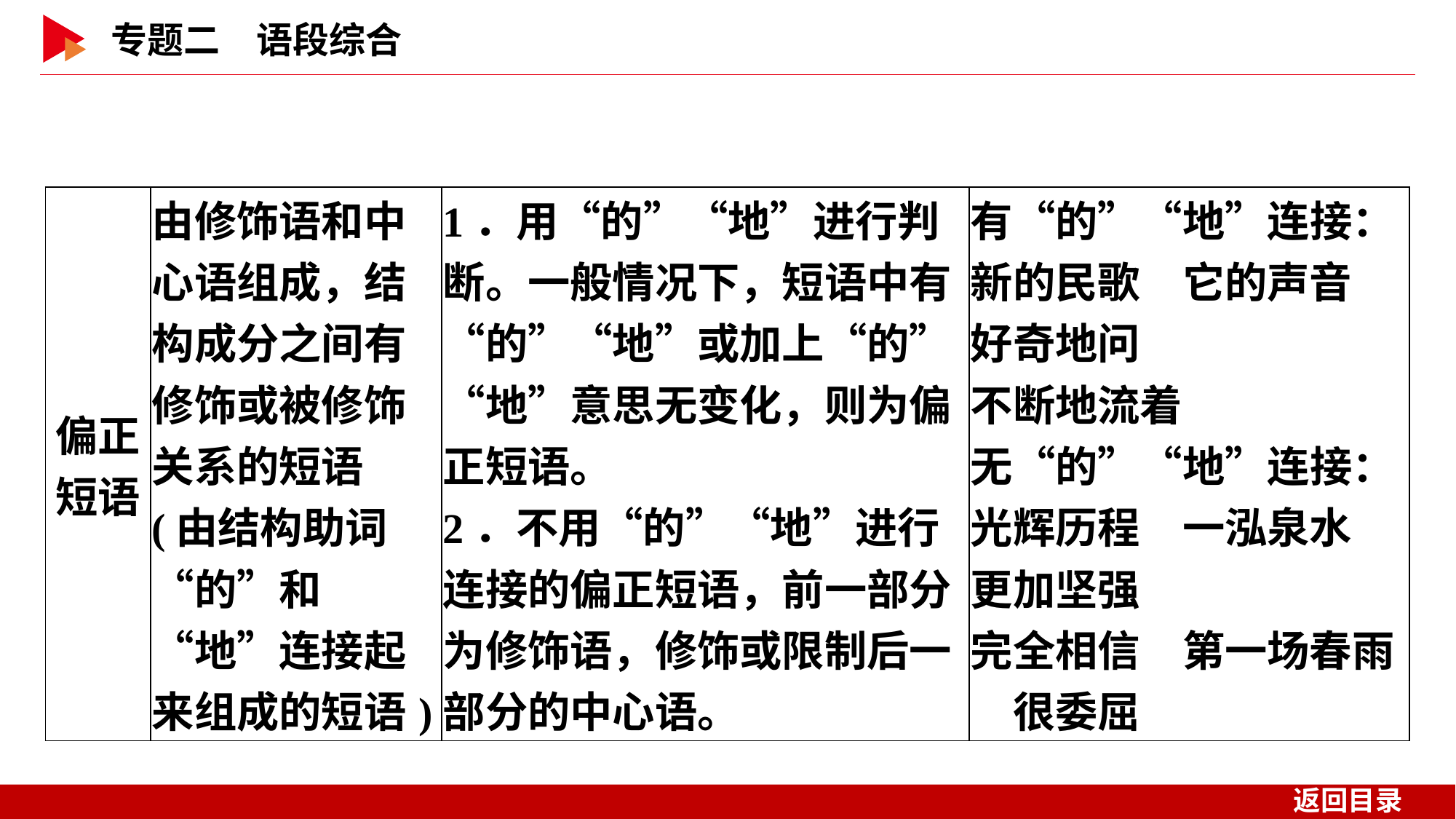

| 偏正 短语 | 由修饰语和中心语组成，结构成分之间有修饰或被修饰关系的短语(由结构助词“的”和“地”连接起来组成的短语) | 1．用“的”“地”进行判断。一般情况下，短语中有“的”“地”或加上“的”“地”意思无变化，则为偏正短语。 2．不用“的”“地”进行连接的偏正短语，前一部分为修饰语，修饰或限制后一部分的中心语。 | 有“的”“地”连接： 新的民歌　它的声音　好奇地问 不断地流着 无“的”“地”连接： 光辉历程　一泓泉水　更加坚强 完全相信　第一场春雨　很委屈 |
| --- | --- | --- | --- |